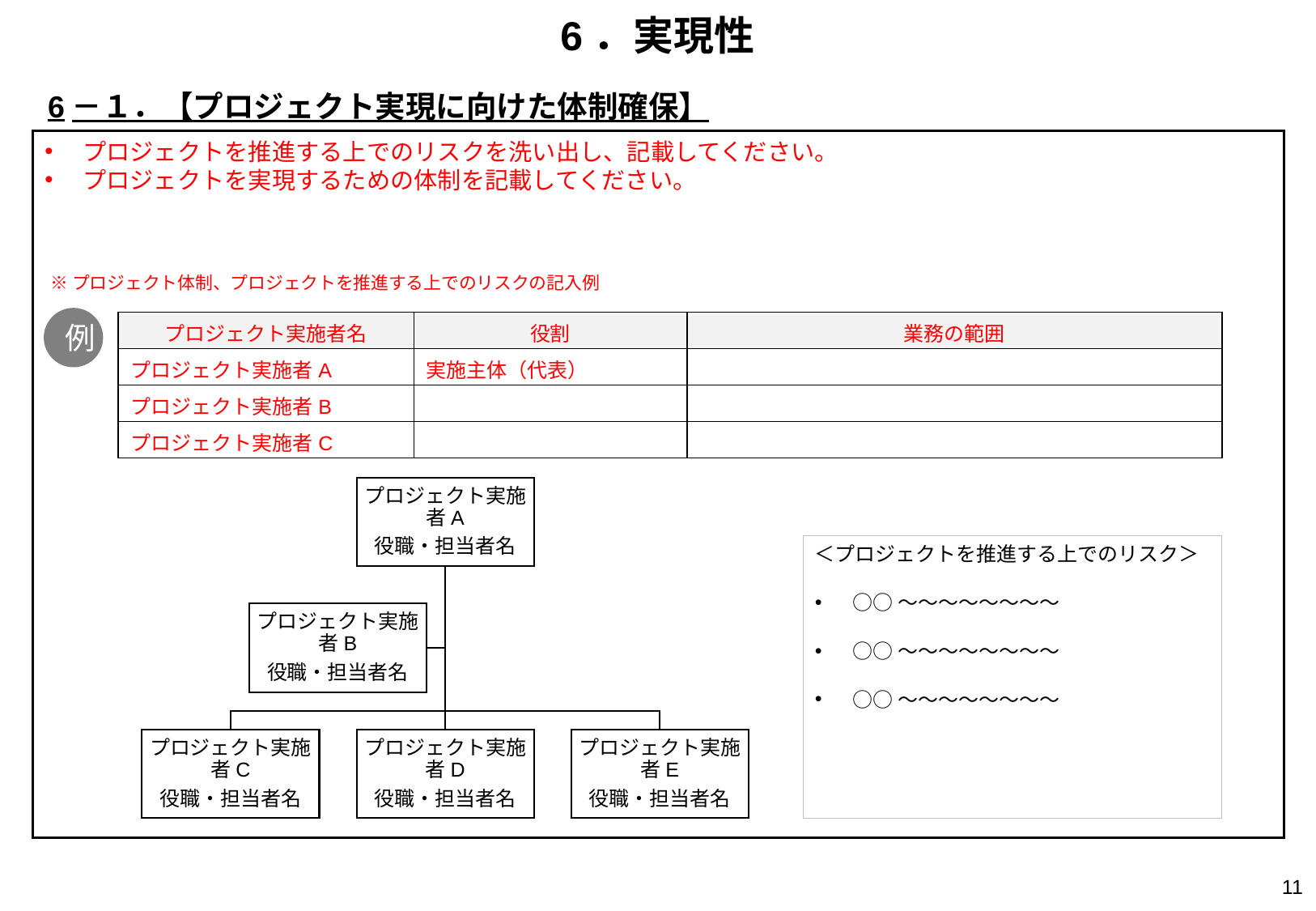

# 6．実現性
6－１．【プロジェクト実現に向けた体制確保】
プロジェクトを推進する上でのリスクを洗い出し、記載してください。
プロジェクトを実現するための体制を記載してください。
※プロジェクト体制、プロジェクトを推進する上でのリスクの記入例
例
| プロジェクト実施者名 | 役割 | 業務の範囲 |
| --- | --- | --- |
| プロジェクト実施者A | 実施主体（代表） |  |
| プロジェクト実施者B |  |  |
| プロジェクト実施者C |  |  |
プロジェクト実施者A
役職・担当者名
プロジェクト実施者C
役職・担当者名
プロジェクト実施者D
役職・担当者名
プロジェクト実施者E
役職・担当者名
プロジェクト実施者B
役職・担当者名
＜プロジェクトを推進する上でのリスク＞

○○～～～～～～～～

○○～～～～～～～～

○○～～～～～～～～
11